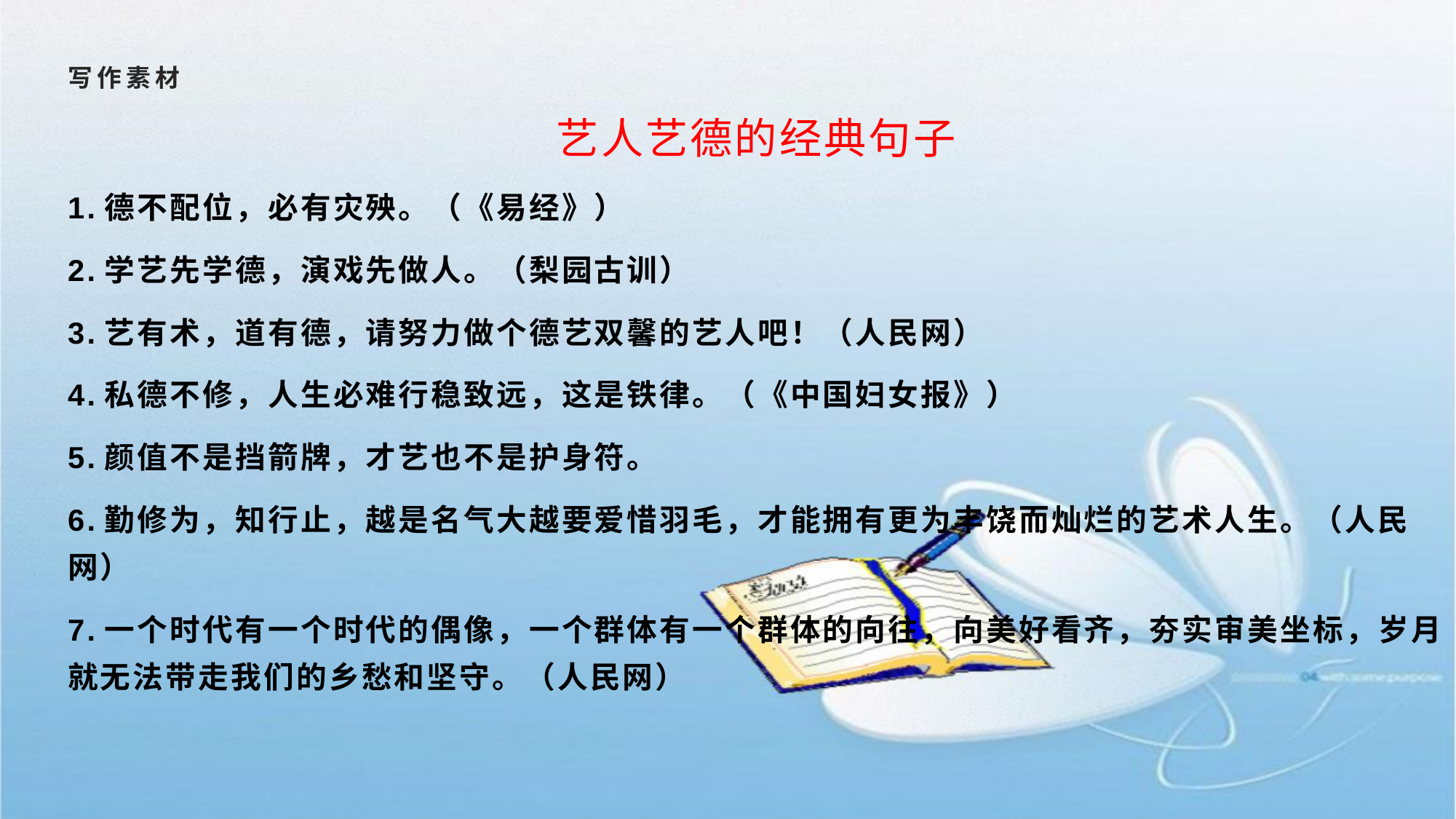

# 写作素材
艺人艺德的经典句子
1.德不配位，必有灾殃。（《易经》）
2.学艺先学德，演戏先做人。（梨园古训）
3.艺有术，道有德，请努力做个德艺双馨的艺人吧！（人民网）
4.私德不修，人生必难行稳致远，这是铁律。（《中国妇女报》）
5.颜值不是挡箭牌，才艺也不是护身符。
6.勤修为，知行止，越是名气大越要爱惜羽毛，才能拥有更为丰饶而灿烂的艺术人生。（人民网）
7.一个时代有一个时代的偶像，一个群体有一个群体的向往，向美好看齐，夯实审美坐标，岁月就无法带走我们的乡愁和坚守。（人民网）